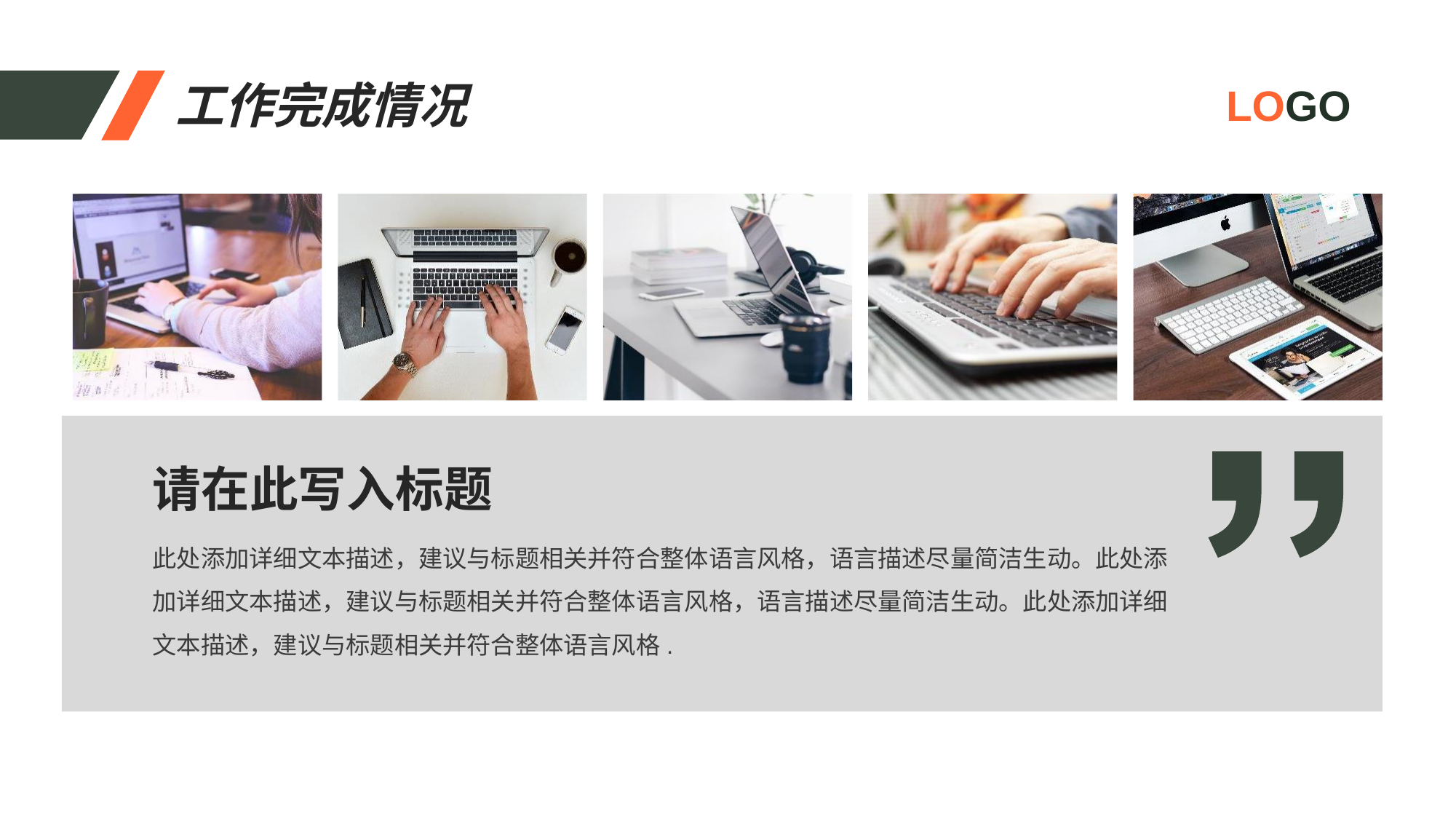

工作完成情况

LOGO

请在此写入标题
此处添加详细文本描述，建议与标题相关并符合整体语言风格，语言描述尽量简洁生动。此处添加详细文本描述，建议与标题相关并符合整体语言风格，语言描述尽量简洁生动。此处添加详细文本描述，建议与标题相关并符合整体语言风格.